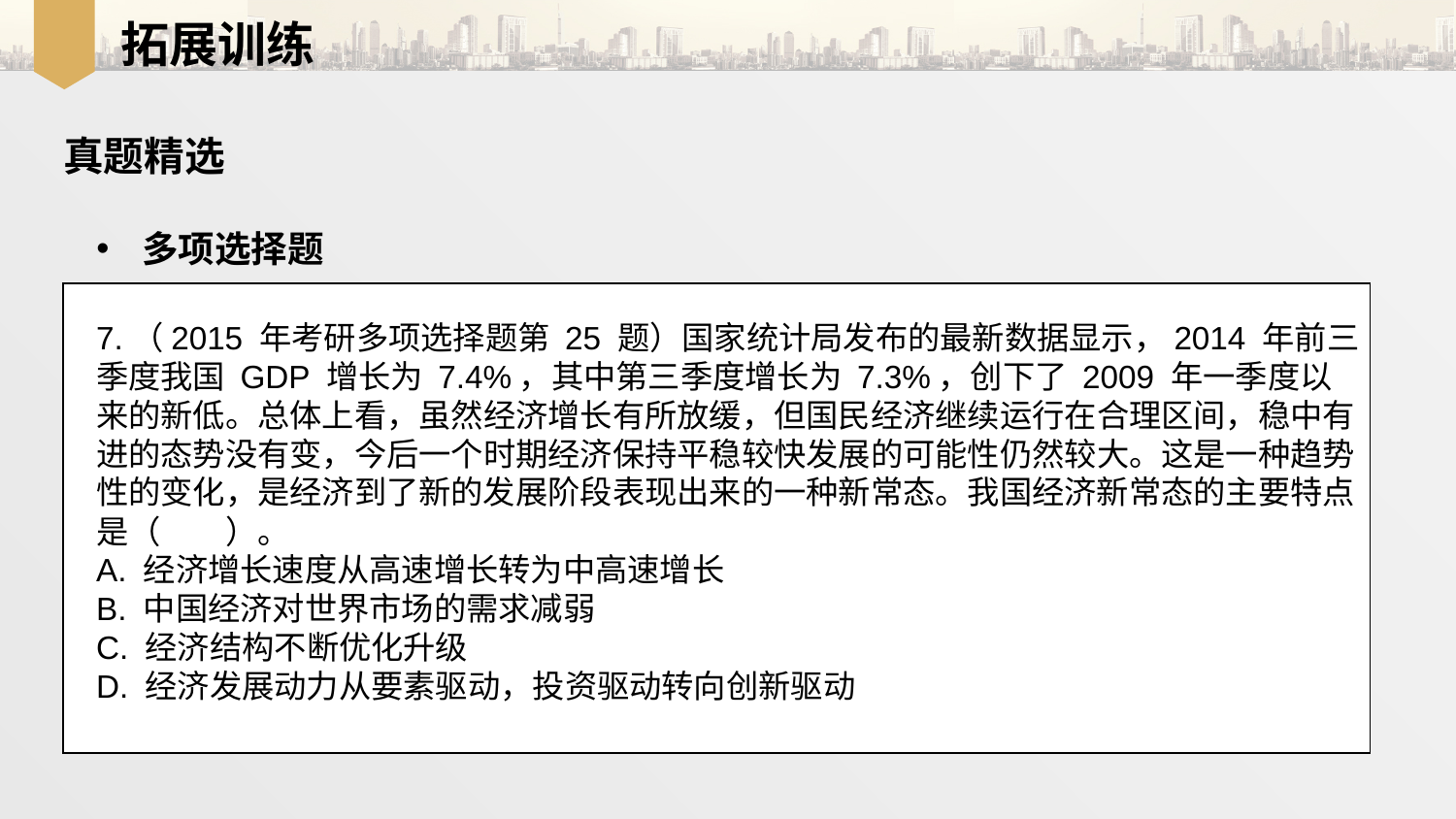

拓展训练
真题精选
多项选择题

7.（2015 年考研多项选择题第 25 题）国家统计局发布的最新数据显示，2014 年前三季度我国 GDP 增长为 7.4%，其中第三季度增长为 7.3%，创下了 2009 年一季度以来的新低。总体上看，虽然经济增长有所放缓，但国民经济继续运行在合理区间，稳中有进的态势没有变，今后一个时期经济保持平稳较快发展的可能性仍然较大。这是一种趋势性的变化，是经济到了新的发展阶段表现出来的一种新常态。我国经济新常态的主要特点
是（　　）。
A. 经济增长速度从高速增长转为中高速增长
B. 中国经济对世界市场的需求减弱
C. 经济结构不断优化升级
D. 经济发展动力从要素驱动，投资驱动转向创新驱动